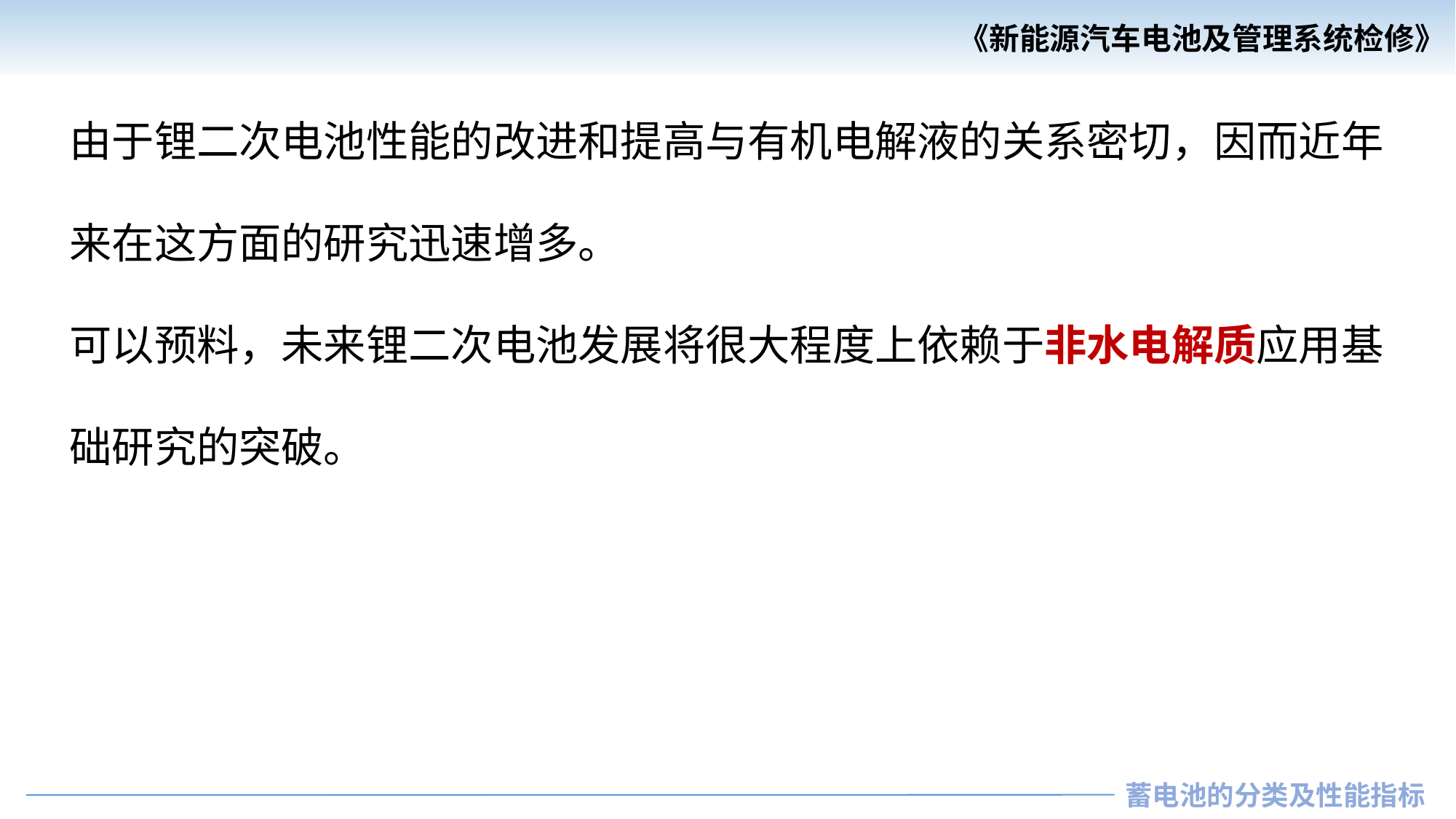

由于锂二次电池性能的改进和提高与有机电解液的关系密切，因而近年来在这方面的研究迅速增多。
可以预料，未来锂二次电池发展将很大程度上依赖于非水电解质应用基础研究的突破。